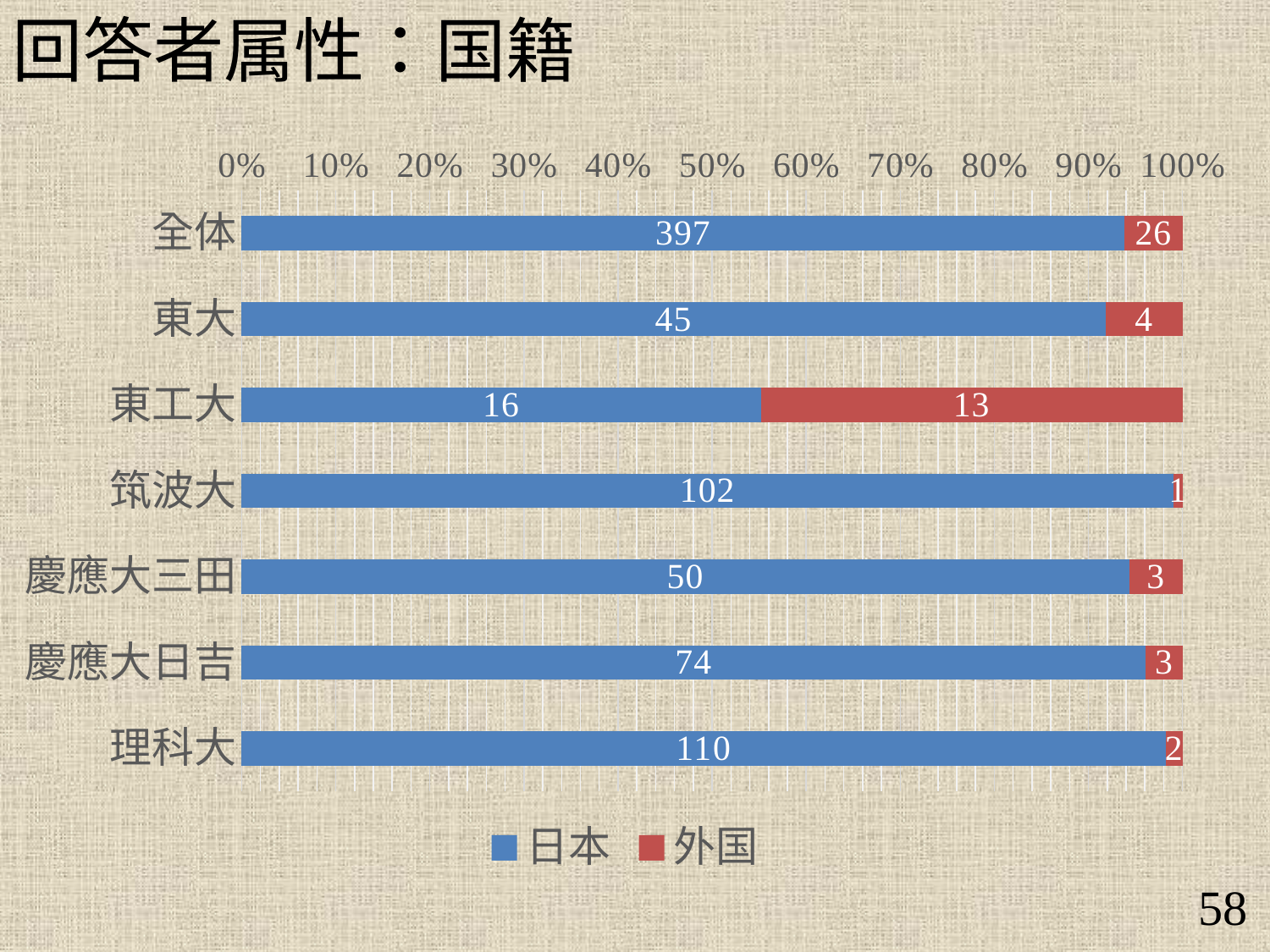

回答者属性：国籍

### Chart

| Category | 日本 | 外国 |
|---|---|---|
| 全体 | 397.0 | 26.0 |
| 東大 | 45.0 | 4.0 |
| 東工大 | 16.0 | 13.0 |
| 筑波大 | 102.0 | 1.0 |
| 慶應大三田 | 50.0 | 3.0 |
| 慶應大日吉 | 74.0 | 3.0 |
| 理科大 | 110.0 | 2.0 |
58